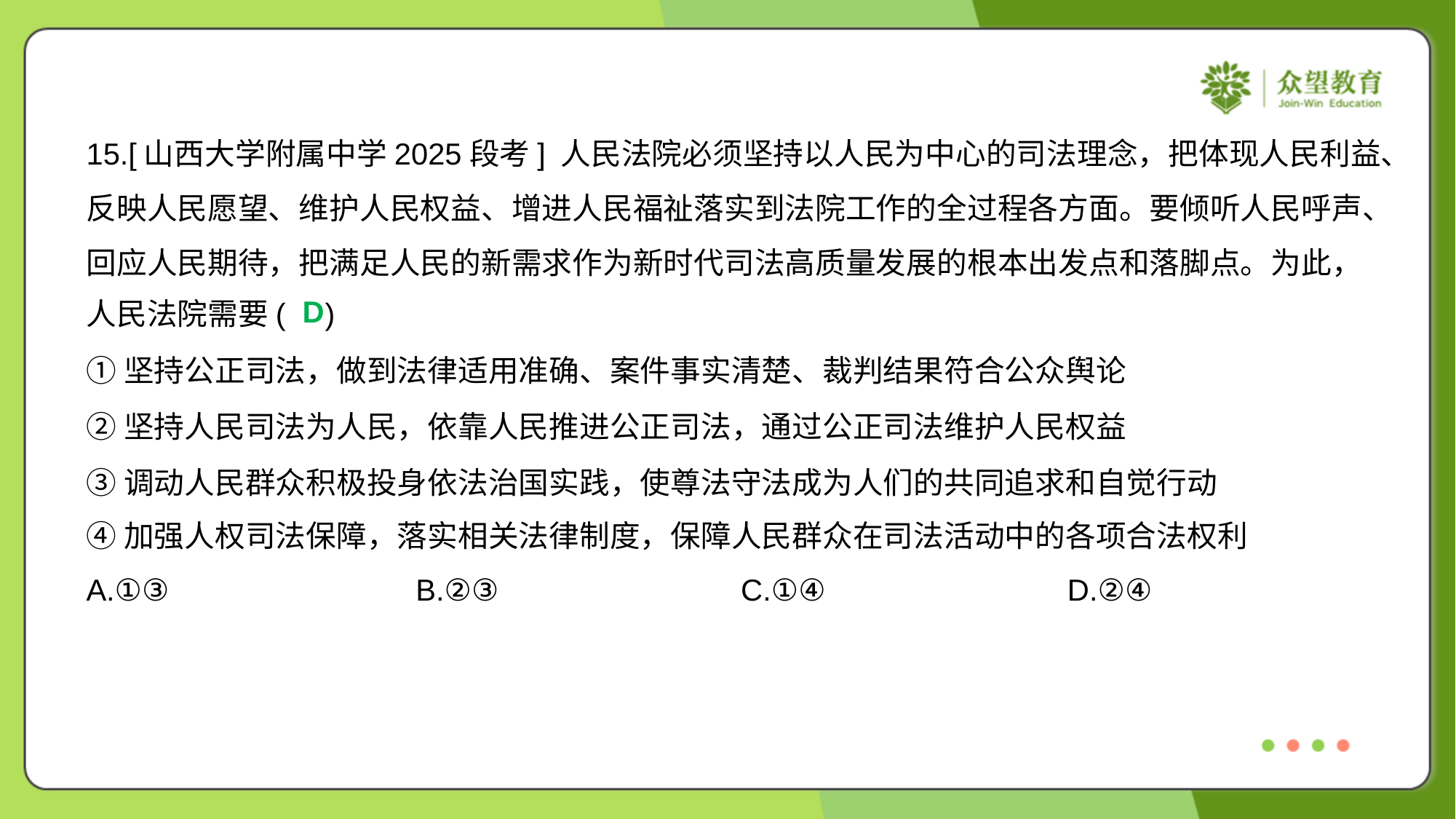

15.[山西大学附属中学2025段考] 人民法院必须坚持以人民为中心的司法理念，把体现人民利益、
反映人民愿望、维护人民权益、增进人民福祉落实到法院工作的全过程各方面。要倾听人民呼声、
回应人民期待，把满足人民的新需求作为新时代司法高质量发展的根本出发点和落脚点。为此，
人民法院需要(     )
D
①坚持公正司法，做到法律适用准确、案件事实清楚、裁判结果符合公众舆论
②坚持人民司法为人民，依靠人民推进公正司法，通过公正司法维护人民权益
③调动人民群众积极投身依法治国实践，使尊法守法成为人们的共同追求和自觉行动
④加强人权司法保障，落实相关法律制度，保障人民群众在司法活动中的各项合法权利
A.①③	B.②③	C.①④	D.②④